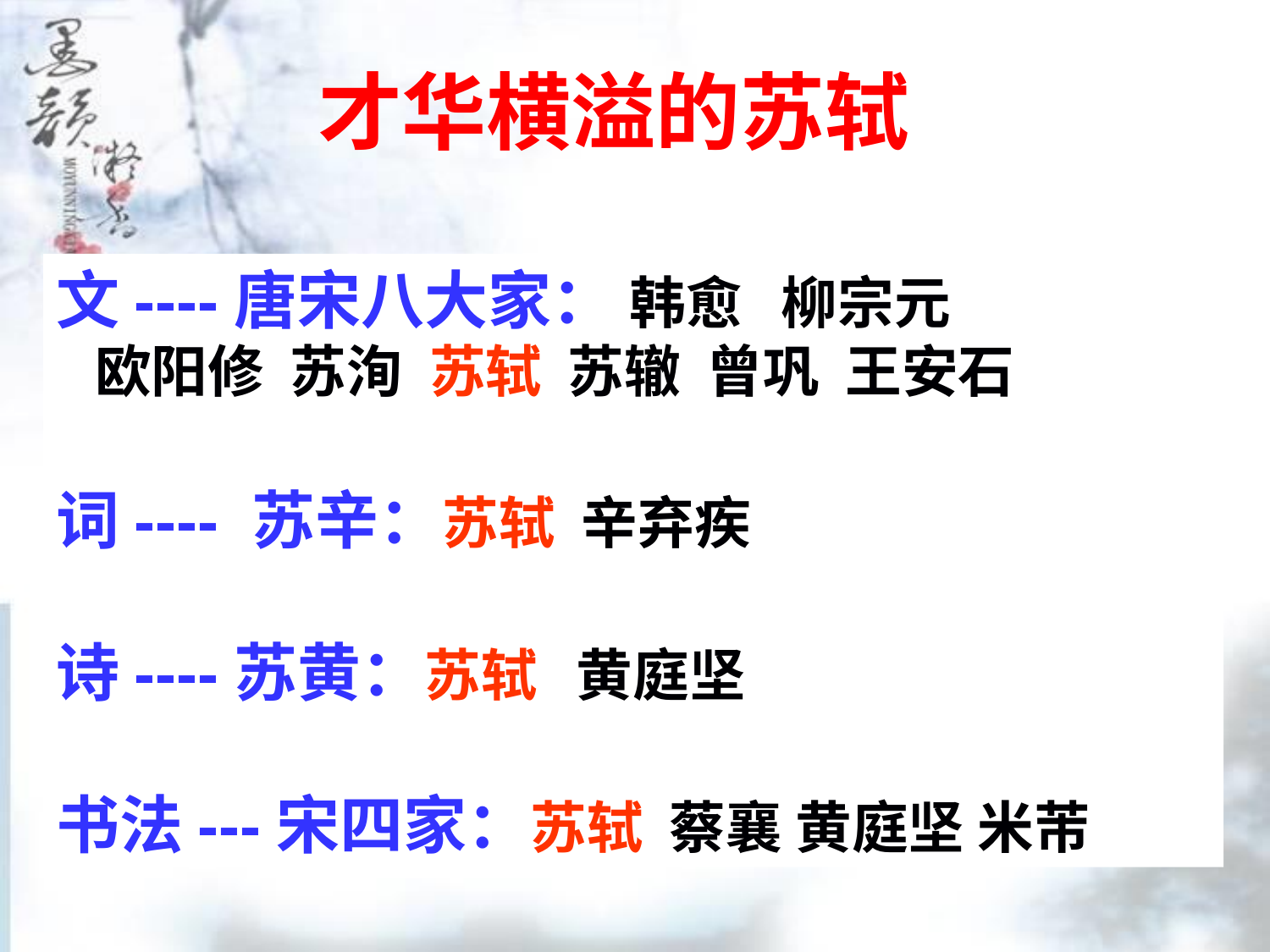

才华横溢的苏轼
文----唐宋八大家： 韩愈   柳宗元
  欧阳修  苏洵  苏轼  苏辙  曾巩  王安石

词---- 苏辛：苏轼  辛弃疾

诗----苏黄：苏轼   黄庭坚

书法---宋四家：苏轼  蔡襄 黄庭坚 米芾